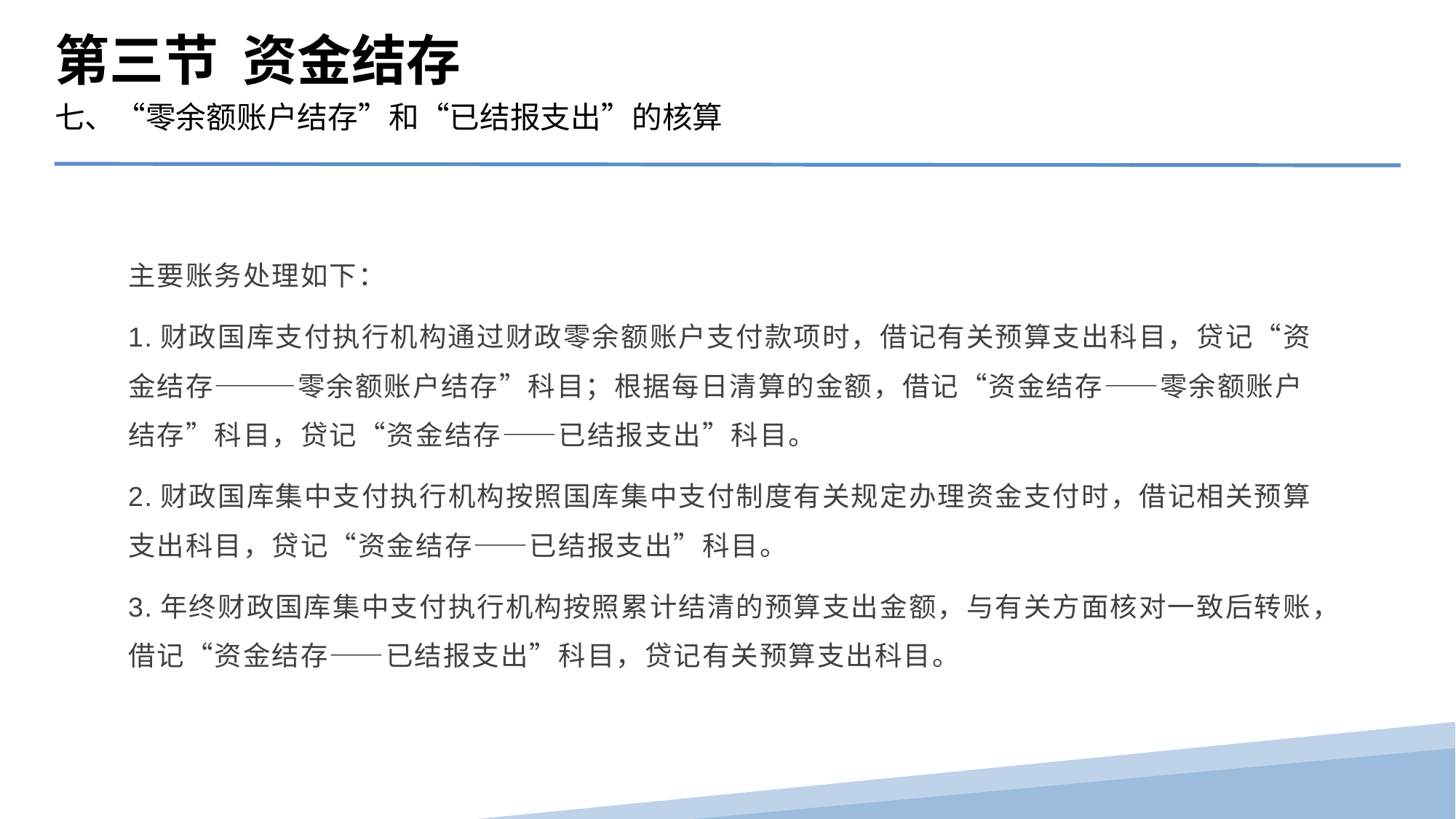

第三节  资金结存
七、“零余额账户结存”和“已结报支出”的核算
主要账务处理如下：
1.财政国库支付执行机构通过财政零余额账户支付款项时，借记有关预算支出科目，贷记“资金结存———零余额账户结存”科目；根据每日清算的金额，借记“资金结存——零余额账户结存”科目，贷记“资金结存——已结报支出”科目。
2.财政国库集中支付执行机构按照国库集中支付制度有关规定办理资金支付时，借记相关预算支出科目，贷记“资金结存——已结报支出”科目。
3.年终财政国库集中支付执行机构按照累计结清的预算支出金额，与有关方面核对一致后转账，借记“资金结存——已结报支出”科目，贷记有关预算支出科目。